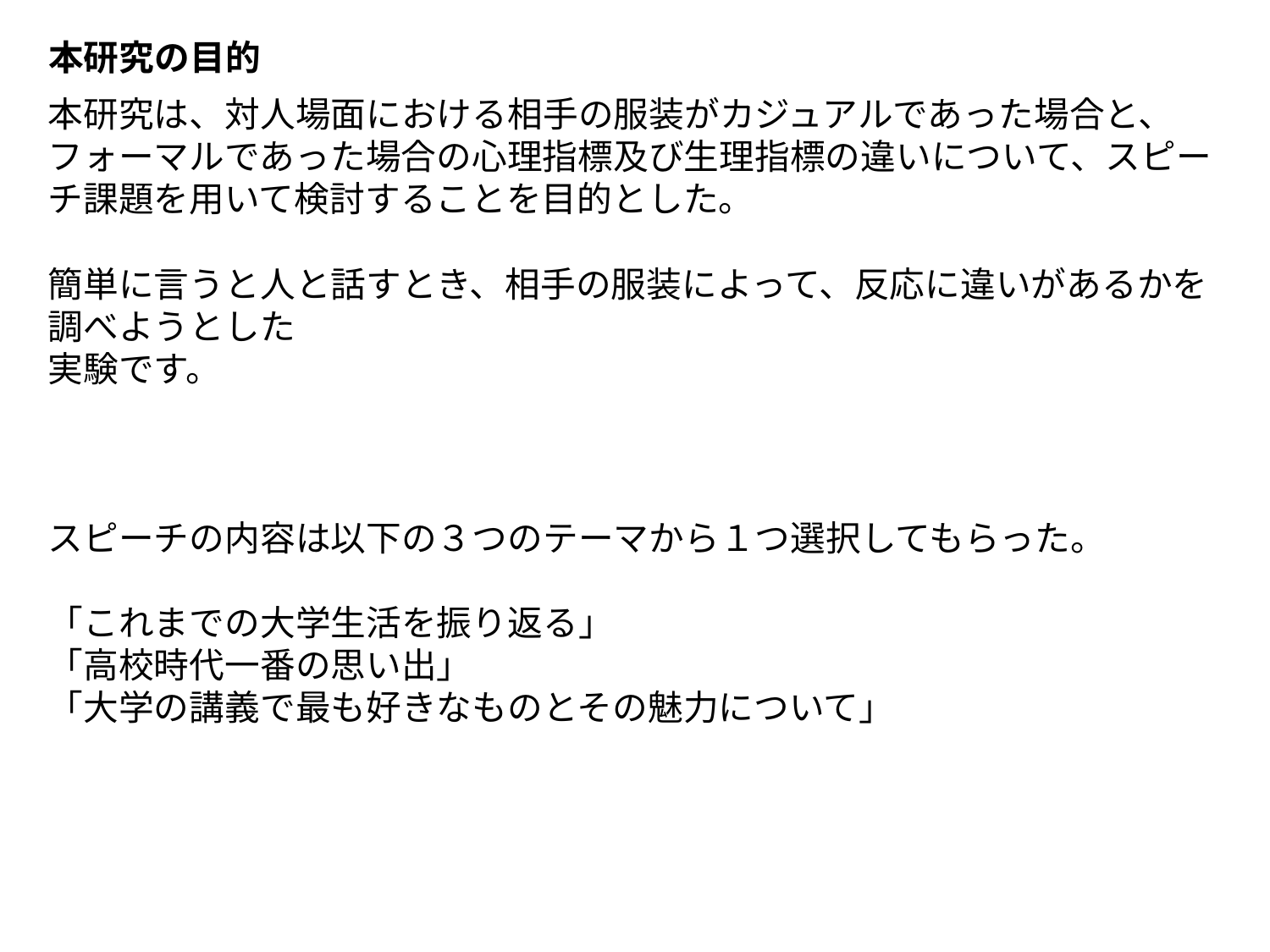

本研究の目的
本研究は、対人場面における相手の服装がカジュアルであった場合と、フォーマルであった場合の心理指標及び生理指標の違いについて、スピーチ課題を用いて検討することを目的とした。

簡単に言うと人と話すとき、相手の服装によって、反応に違いがあるかを調べようとした
実験です。

スピーチの内容は以下の３つのテーマから１つ選択してもらった。

「これまでの大学生活を振り返る」
「高校時代一番の思い出」
「大学の講義で最も好きなものとその魅力について」